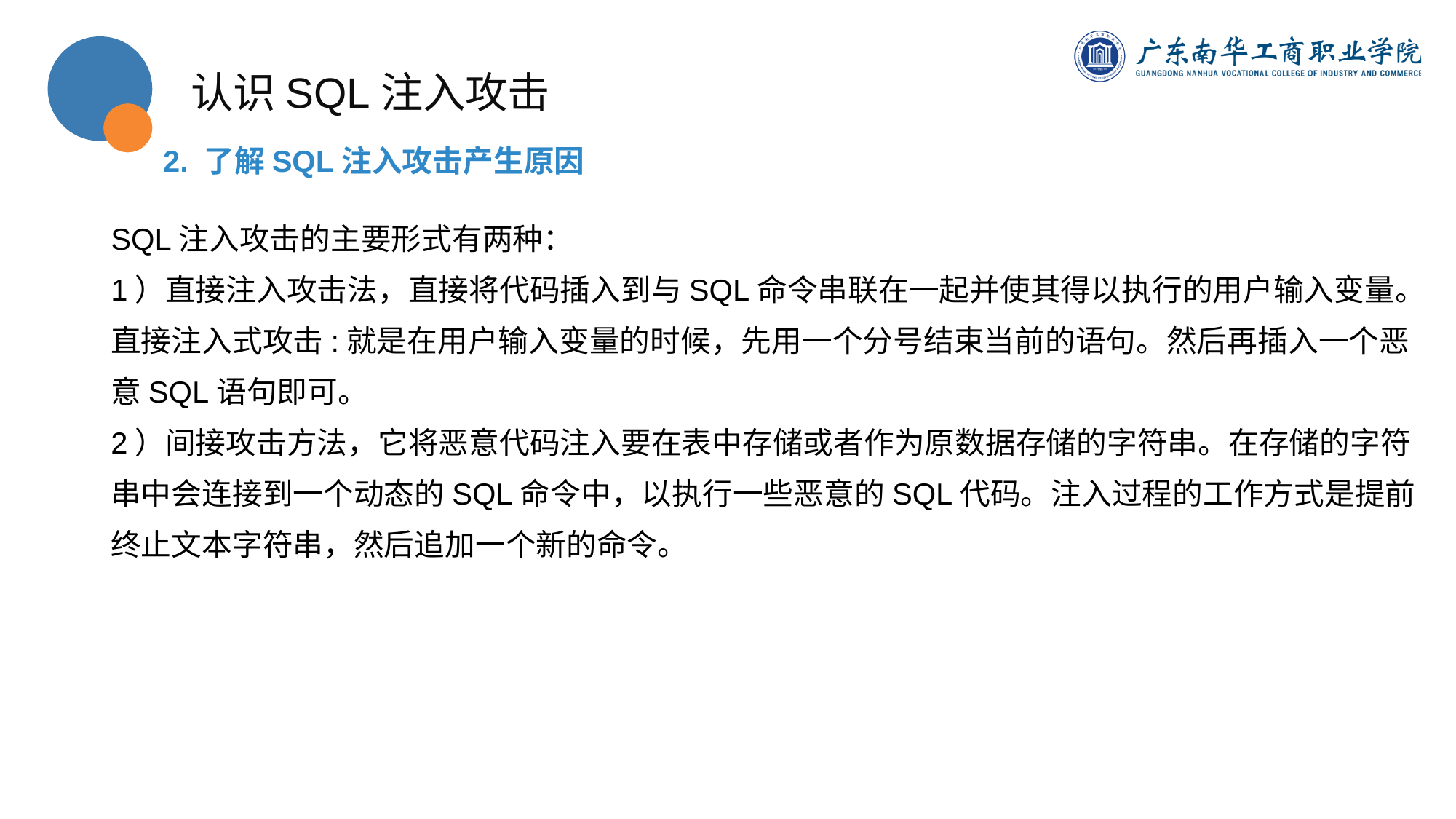

认识SQL注入攻击

2. 了解SQL注入攻击产生原因
SQL注入攻击的主要形式有两种：
1）直接注入攻击法，直接将代码插入到与SQL命令串联在一起并使其得以执行的用户输入变量。直接注入式攻击:就是在用户输入变量的时候，先用一个分号结束当前的语句。然后再插入一个恶意SQL语句即可。
2）间接攻击方法，它将恶意代码注入要在表中存储或者作为原数据存储的字符串。在存储的字符串中会连接到一个动态的SQL命令中，以执行一些恶意的SQL代码。注入过程的工作方式是提前终止文本字符串，然后追加一个新的命令。